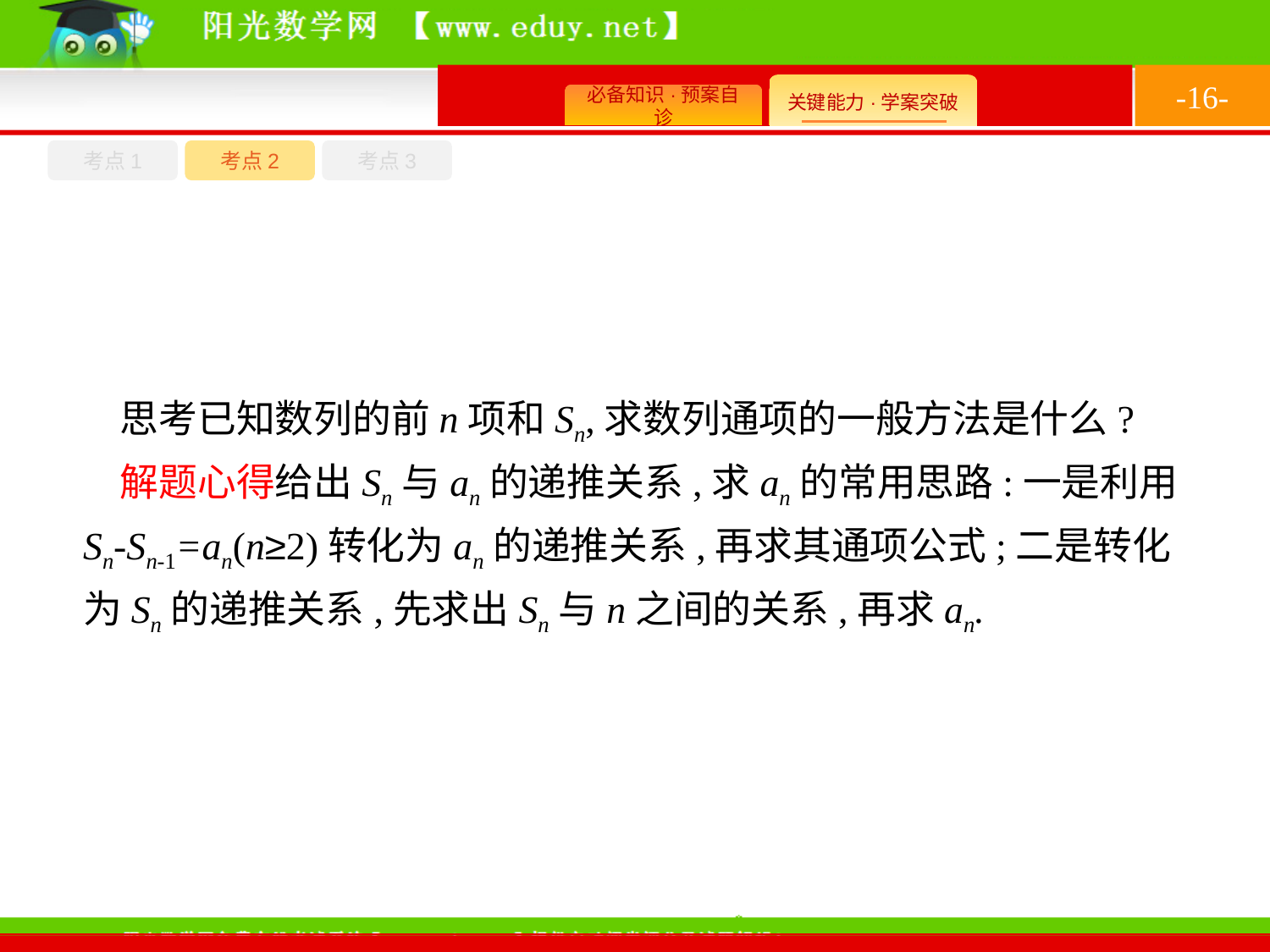

-16-
考点1
考点3
考点2
思考已知数列的前n项和Sn,求数列通项的一般方法是什么?
解题心得给出Sn与an的递推关系,求an的常用思路:一是利用Sn-Sn-1=an(n≥2)转化为an的递推关系,再求其通项公式;二是转化为Sn的递推关系,先求出Sn与n之间的关系,再求an.